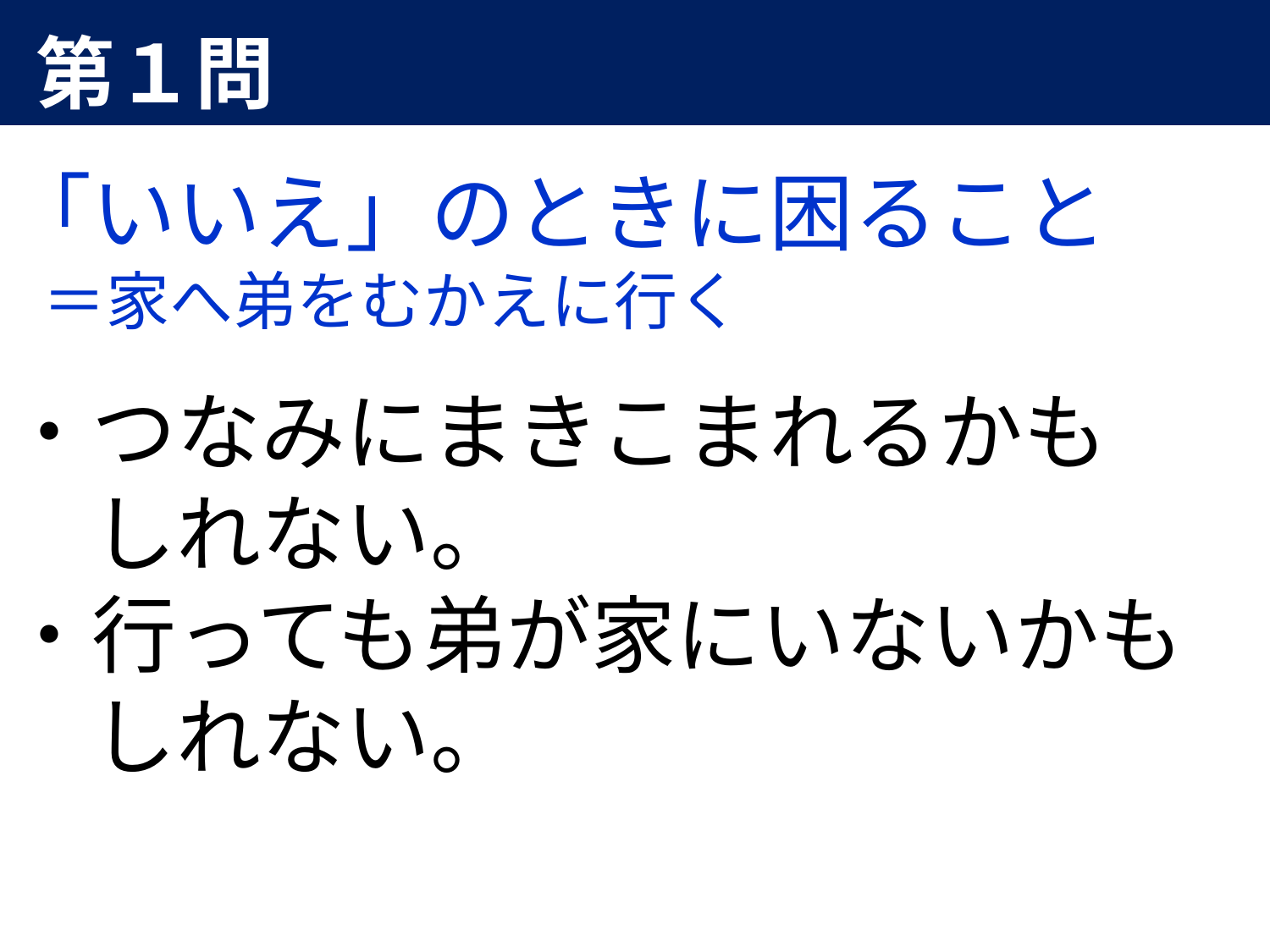

第１問
「いいえ」のときに困ること
　＝家へ弟をむかえに行く
・つなみにまきこまれるかも
　しれない。
・行っても弟が家にいないかも
　しれない。